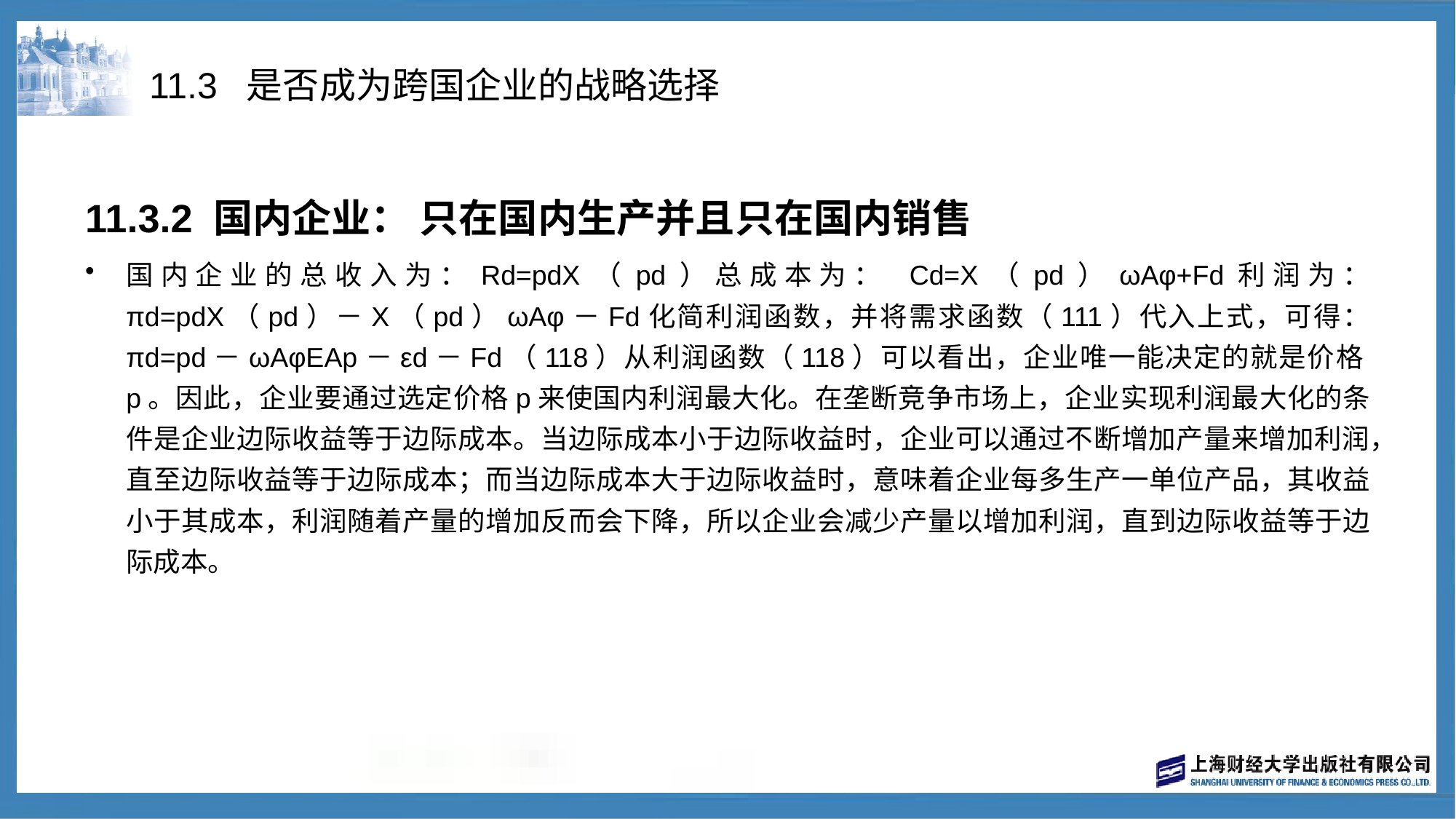

# 11.3  是否成为跨国企业的战略选择
11.3.2 国内企业： 只在国内生产并且只在国内销售
国内企业的总收入为：Rd=pdX（pd）总成本为： Cd=X（pd）ωAφ+Fd利润为： πd=pdX（pd）－X（pd）ωAφ－Fd化简利润函数，并将需求函数（111）代入上式，可得： πd=pd－ωAφEAp－εd－Fd（118）从利润函数（118）可以看出，企业唯一能决定的就是价格p。因此，企业要通过选定价格p来使国内利润最大化。在垄断竞争市场上，企业实现利润最大化的条件是企业边际收益等于边际成本。当边际成本小于边际收益时，企业可以通过不断增加产量来增加利润，直至边际收益等于边际成本；而当边际成本大于边际收益时，意味着企业每多生产一单位产品，其收益小于其成本，利润随着产量的增加反而会下降，所以企业会减少产量以增加利润，直到边际收益等于边际成本。